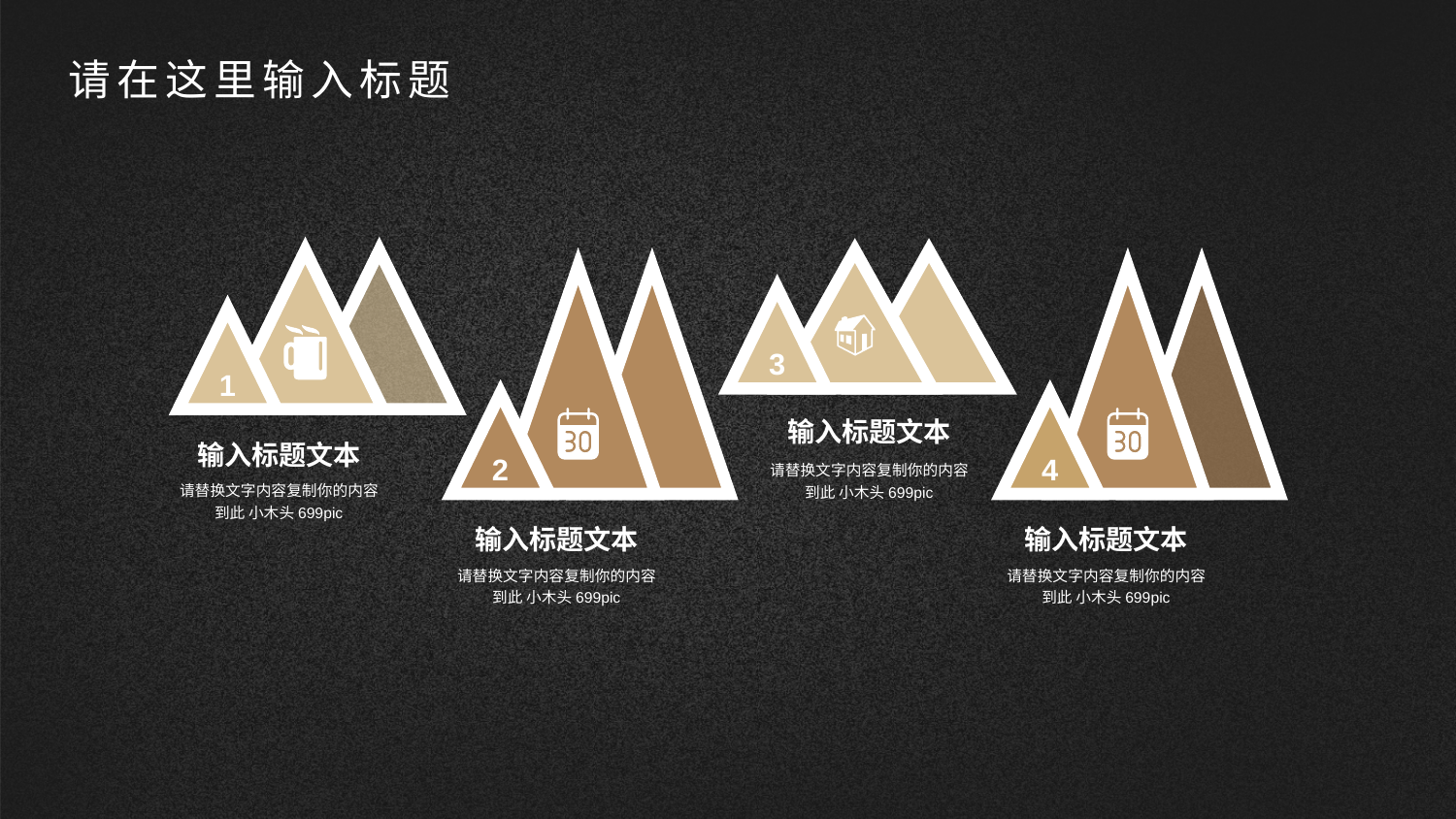

请在这里输入标题

1

输入标题文本
请替换文字内容复制你的内容到此 小木头699pic

3

输入标题文本
请替换文字内容复制你的内容到此 小木头699pic

2

输入标题文本
请替换文字内容复制你的内容到此 小木头699pic

4

输入标题文本
请替换文字内容复制你的内容到此 小木头699pic